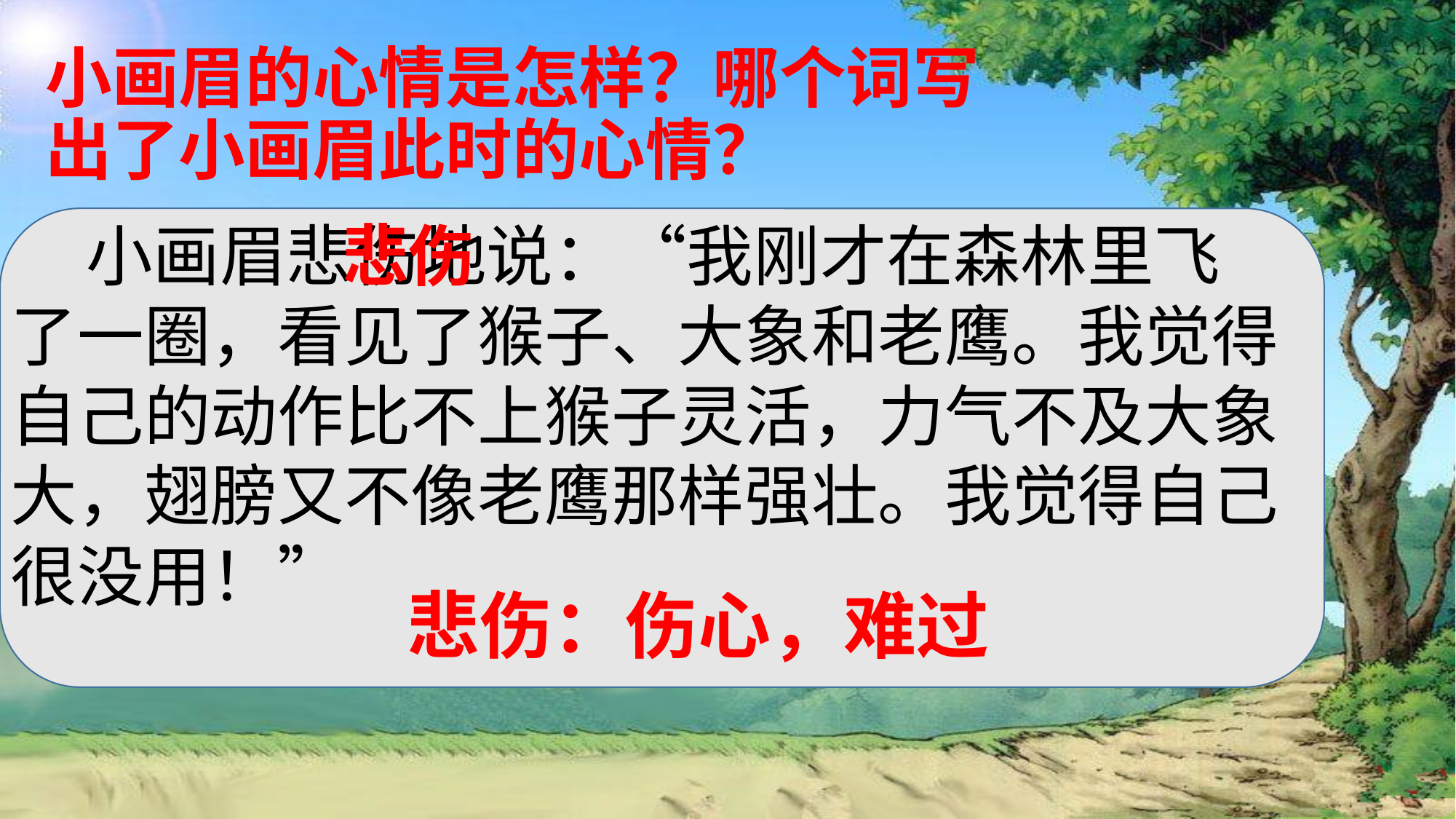

# 小画眉的心情是怎样？哪个词写出了小画眉此时的心情？

    小画眉悲伤地说：“我刚才在森林里飞了一圈，看见了猴子、大象和老鹰。我觉得自己的动作比不上猴子灵活，力气不及大象大，翅膀又不像老鹰那样强壮。我觉得自己很没用！”
悲伤
悲伤：伤心，难过